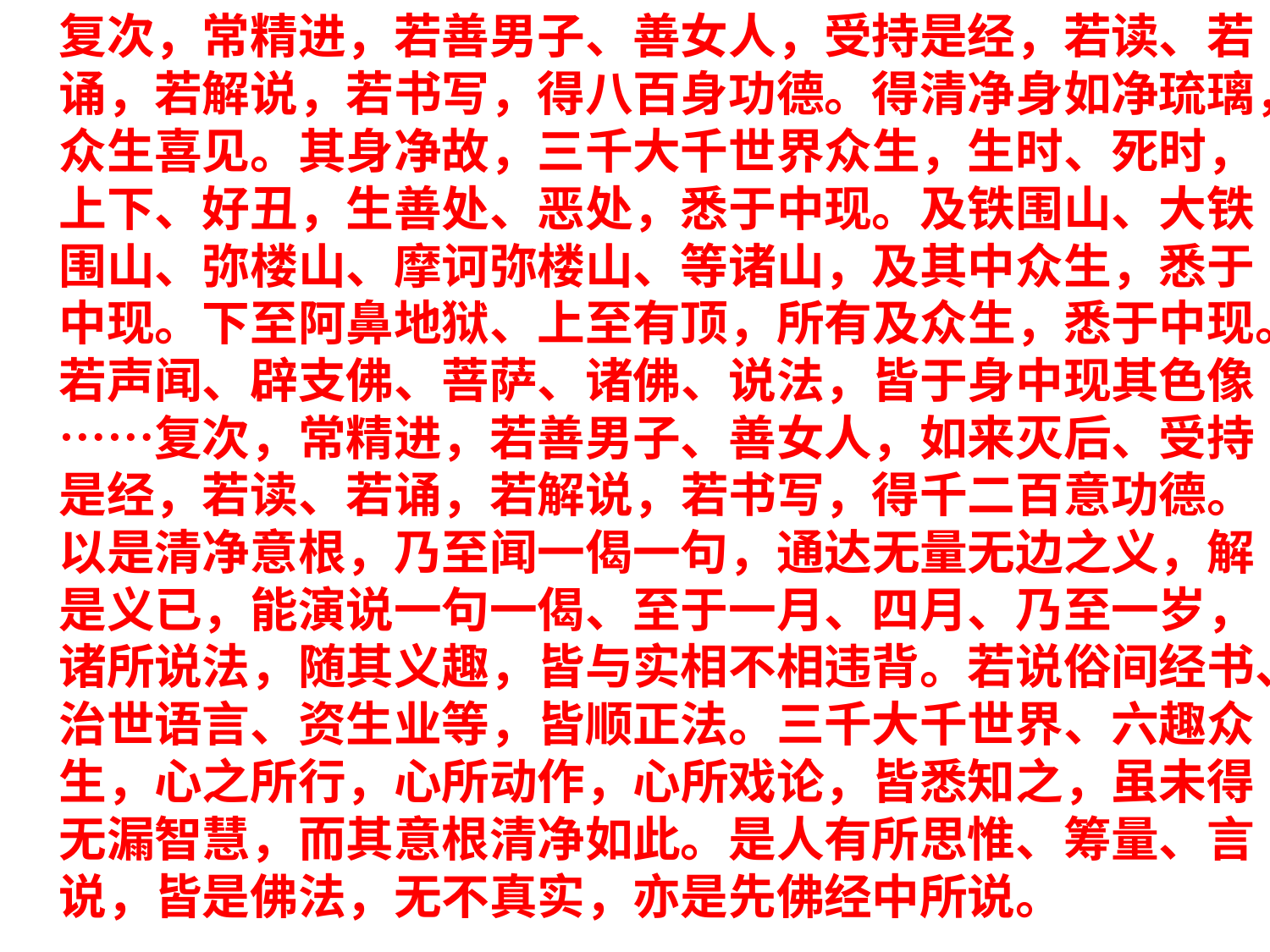

复次，常精进，若善男子、善女人，受持是经，若读、若诵，若解说，若书写，得八百身功德。得清净身如净琉璃，众生喜见。其身净故，三千大千世界众生，生时、死时，上下、好丑，生善处、恶处，悉于中现。及铁围山、大铁围山、弥楼山、摩诃弥楼山、等诸山，及其中众生，悉于中现。下至阿鼻地狱、上至有顶，所有及众生，悉于中现。若声闻、辟支佛、菩萨、诸佛、说法，皆于身中现其色像……复次，常精进，若善男子、善女人，如来灭后、受持是经，若读、若诵，若解说，若书写，得千二百意功德。以是清净意根，乃至闻一偈一句，通达无量无边之义，解是义已，能演说一句一偈、至于一月、四月、乃至一岁，诸所说法，随其义趣，皆与实相不相违背。若说俗间经书、治世语言、资生业等，皆顺正法。三千大千世界、六趣众生，心之所行，心所动作，心所戏论，皆悉知之，虽未得无漏智慧，而其意根清净如此。是人有所思惟、筹量、言说，皆是佛法，无不真实，亦是先佛经中所说。